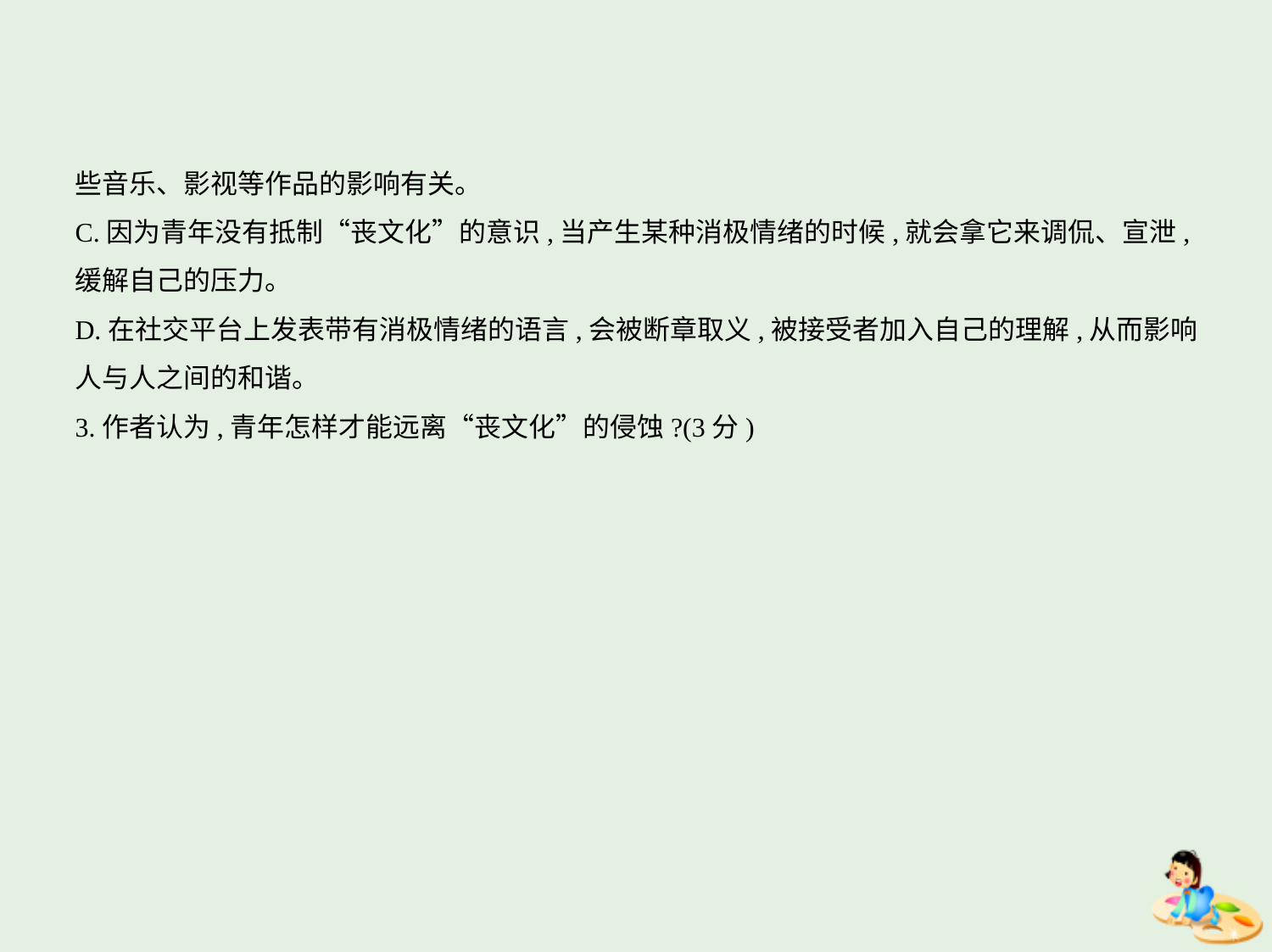

些音乐、影视等作品的影响有关。
C.因为青年没有抵制“丧文化”的意识,当产生某种消极情绪的时候,就会拿它来调侃、宣泄,
缓解自己的压力。
D.在社交平台上发表带有消极情绪的语言,会被断章取义,被接受者加入自己的理解,从而影响
人与人之间的和谐。
3.作者认为,青年怎样才能远离“丧文化”的侵蚀?(3分)